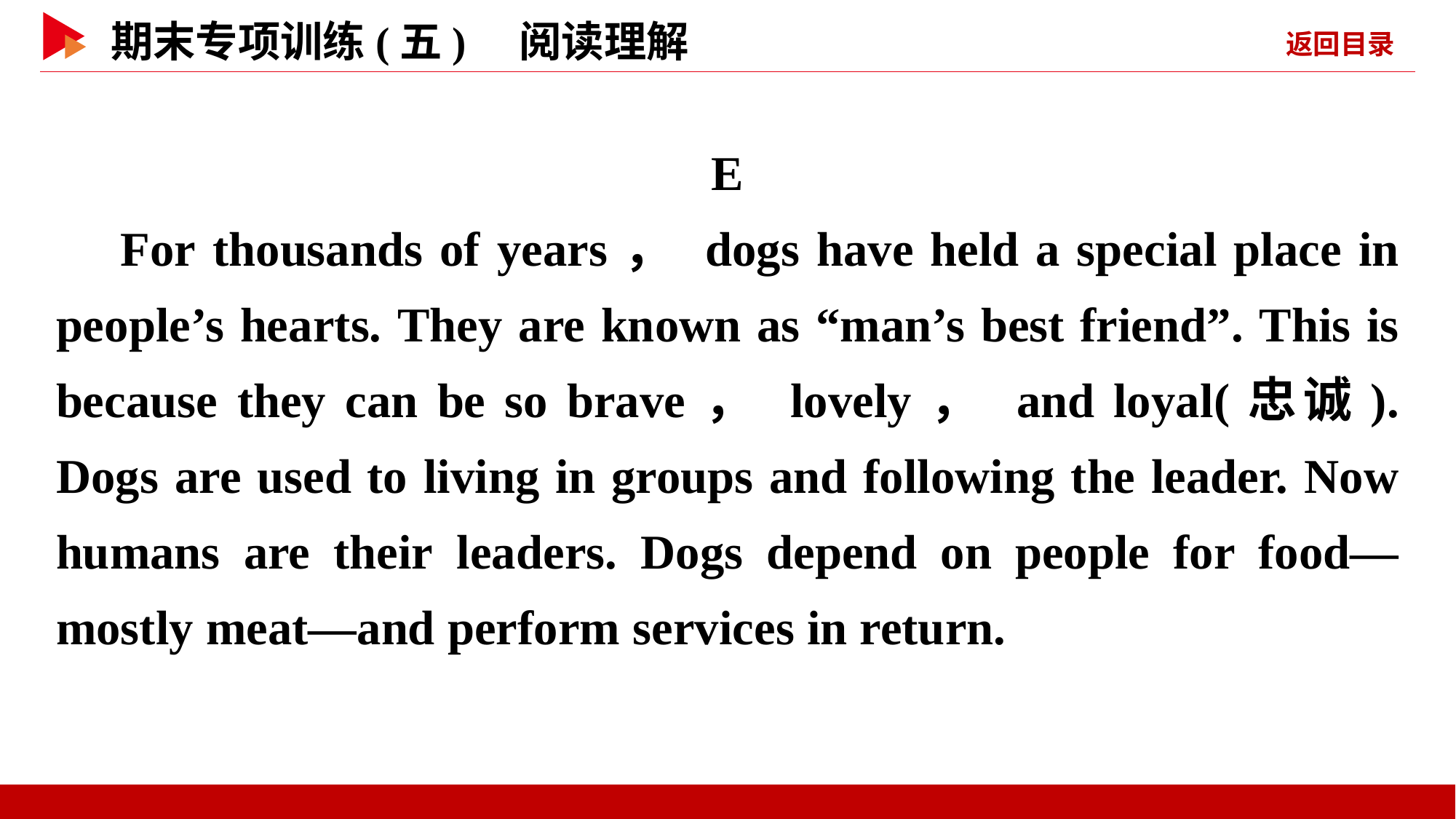

E
For thousands of years， dogs have held a special place in people’s hearts. They are known as “man’s best friend”. This is because they can be so brave， lovely， and loyal(忠诚). Dogs are used to living in groups and following the leader. Now humans are their leaders. Dogs depend on people for food—mostly meat—and perform services in return.